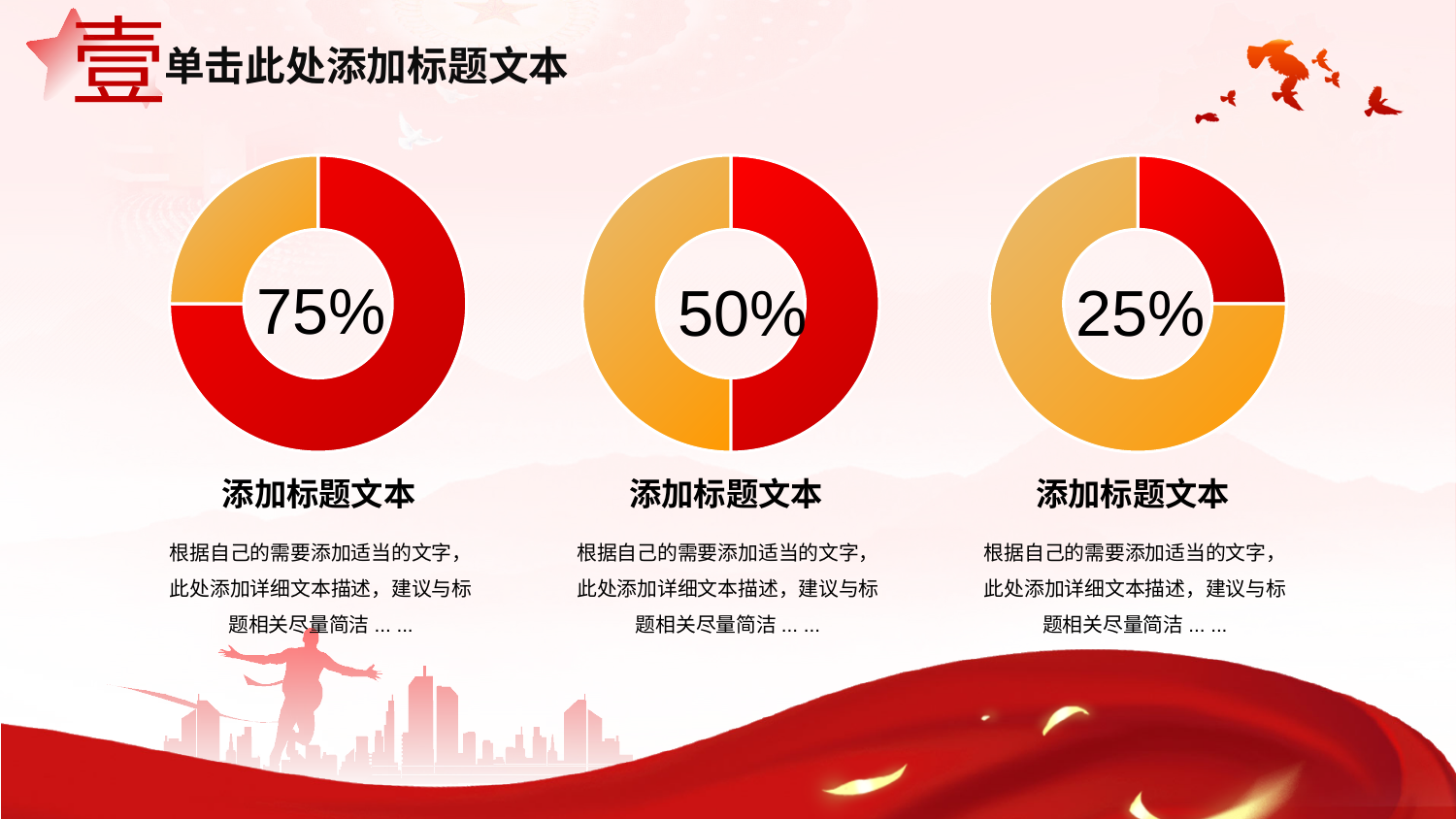

壹

单击此处添加标题文本

### Chart

| Category | 销售额 |
|---|---|
| 第一季度 | 7.5 |
| 第二季度 | 2.5 |

### Chart

| Category | 销售额 |
|---|---|
| 第一季度 | 5.0 |
| 第二季度 | 5.0 |

### Chart

| Category | 销售额 |
|---|---|
| 第一季度 | 2.5 |
| 第二季度 | 7.5 |
75%
50%
25%
添加标题文本
根据自己的需要添加适当的文字，此处添加详细文本描述，建议与标题相关尽量简洁... ...
添加标题文本
根据自己的需要添加适当的文字，此处添加详细文本描述，建议与标题相关尽量简洁... ...
添加标题文本
根据自己的需要添加适当的文字，此处添加详细文本描述，建议与标题相关尽量简洁... ...